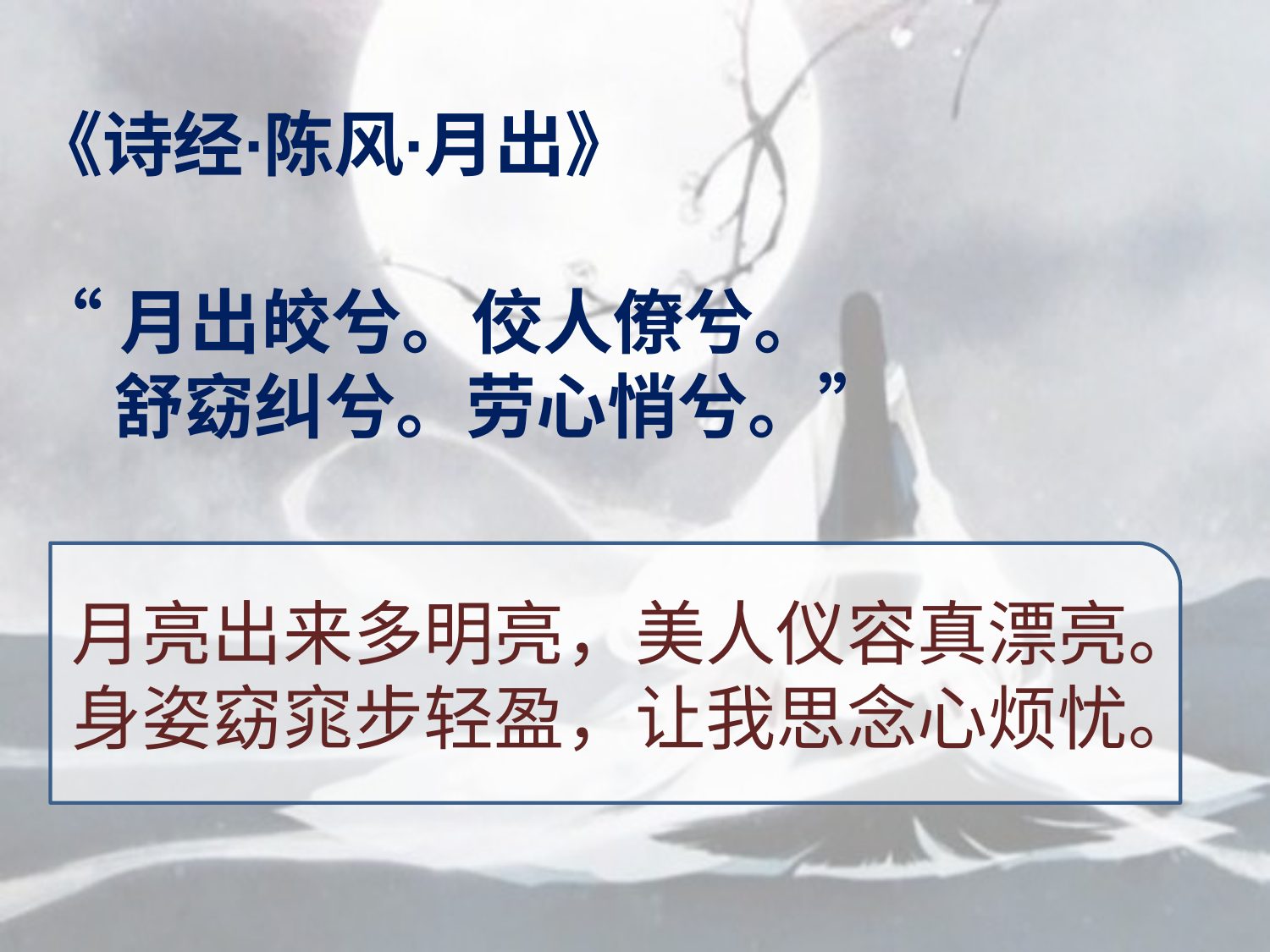

《诗经∙陈风∙月出》

“月出皎兮。佼人僚兮。
    舒窈纠兮。劳心悄兮。”

月亮出来多明亮，美人仪容真漂亮。
身姿窈窕步轻盈，让我思念心烦忧。